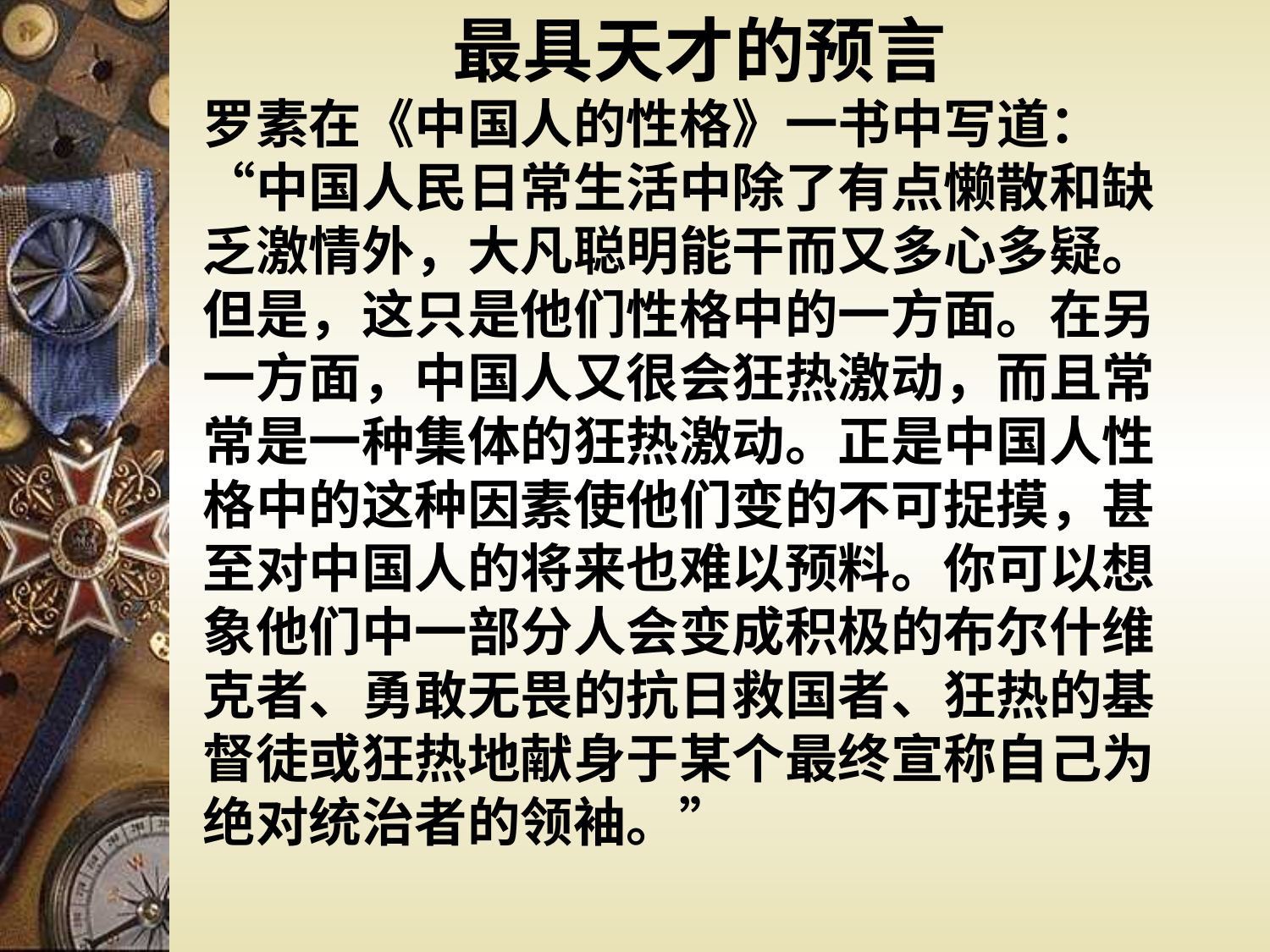

最具天才的预言
罗素在《中国人的性格》一书中写道：“中国人民日常生活中除了有点懒散和缺乏激情外，大凡聪明能干而又多心多疑。但是，这只是他们性格中的一方面。在另一方面，中国人又很会狂热激动，而且常常是一种集体的狂热激动。正是中国人性格中的这种因素使他们变的不可捉摸，甚至对中国人的将来也难以预料。你可以想象他们中一部分人会变成积极的布尔什维克者、勇敢无畏的抗日救国者、狂热的基督徒或狂热地献身于某个最终宣称自己为绝对统治者的领袖。”